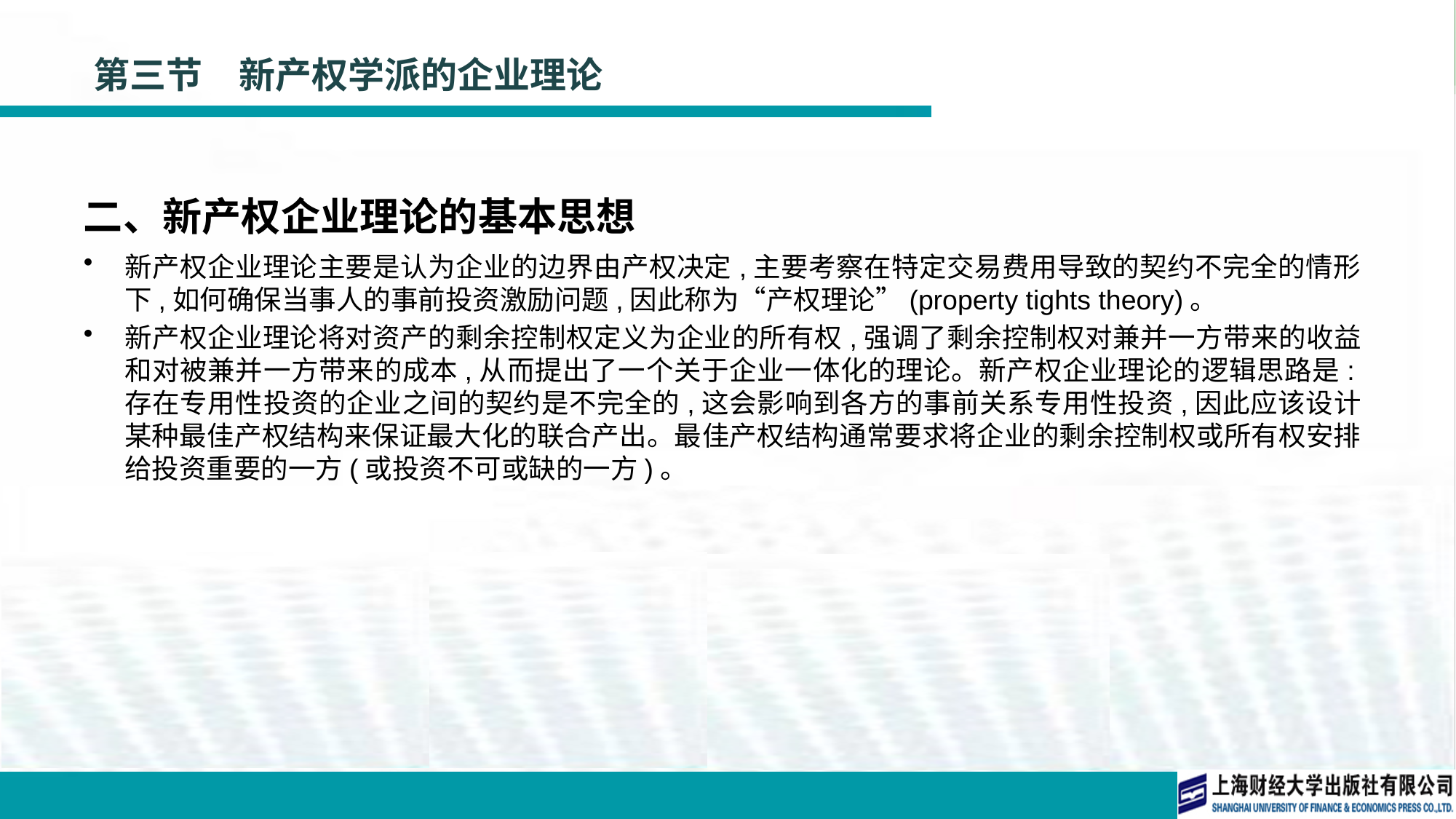

# 第三节　新产权学派的企业理论
二、新产权企业理论的基本思想
新产权企业理论主要是认为企业的边界由产权决定,主要考察在特定交易费用导致的契约不完全的情形下,如何确保当事人的事前投资激励问题,因此称为“产权理论”(property tights theory)。
新产权企业理论将对资产的剩余控制权定义为企业的所有权,强调了剩余控制权对兼并一方带来的收益和对被兼并一方带来的成本,从而提出了一个关于企业一体化的理论。新产权企业理论的逻辑思路是:存在专用性投资的企业之间的契约是不完全的,这会影响到各方的事前关系专用性投资,因此应该设计某种最佳产权结构来保证最大化的联合产出。最佳产权结构通常要求将企业的剩余控制权或所有权安排给投资重要的一方(或投资不可或缺的一方)。